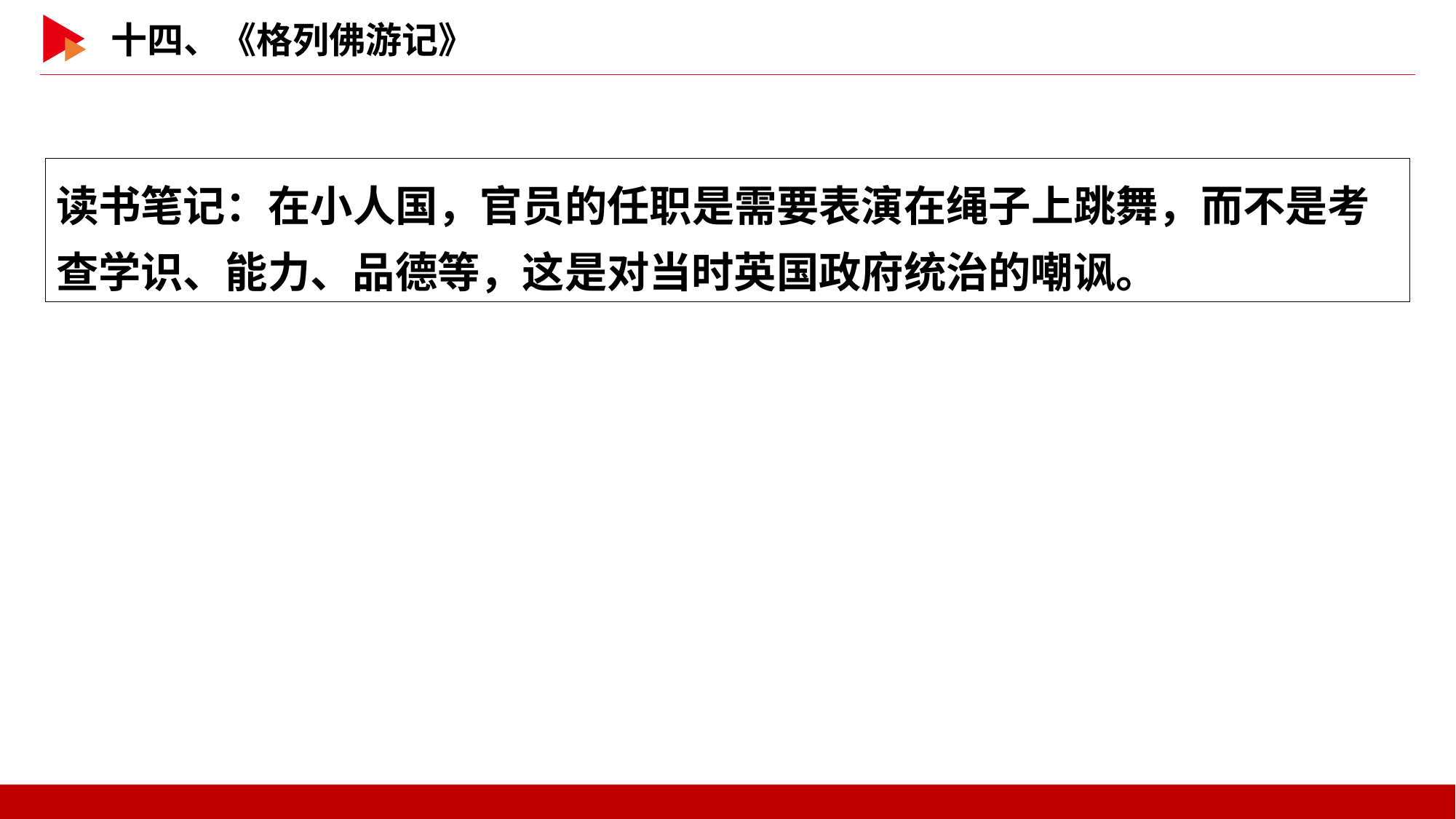

读书笔记：在小人国，官员的任职是需要表演在绳子上跳舞，而不是考查学识、能力、品德等，这是对当时英国政府统治的嘲讽。